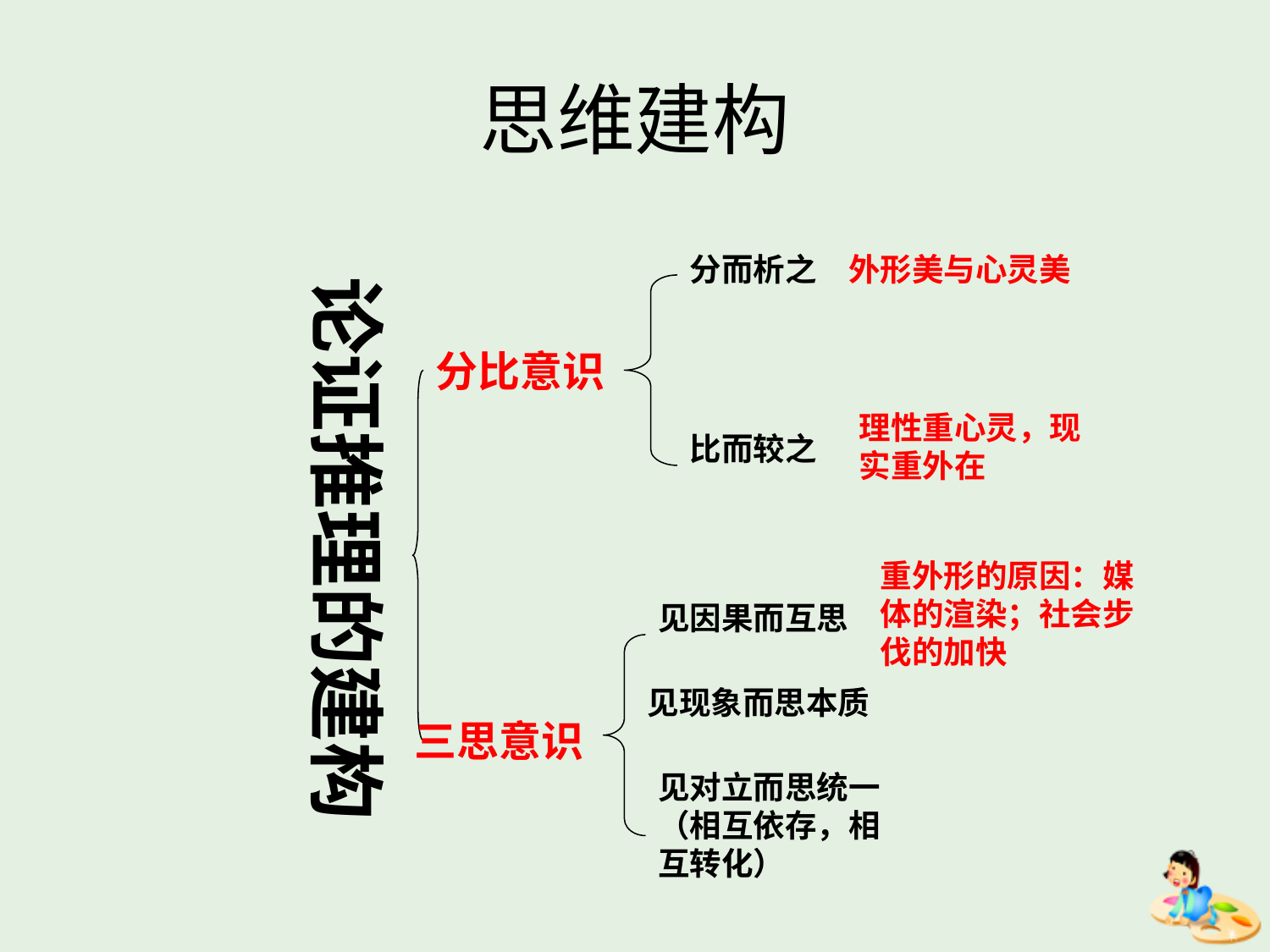

# 思维建构
分而析之
外形美与心灵美
论证推理的建构

分比意识

理性重心灵，现实重外在
比而较之
重外形的原因：媒体的渲染；社会步伐的加快
见因果而互思

见现象而思本质
三思意识
见对立而思统一（相互依存，相互转化）